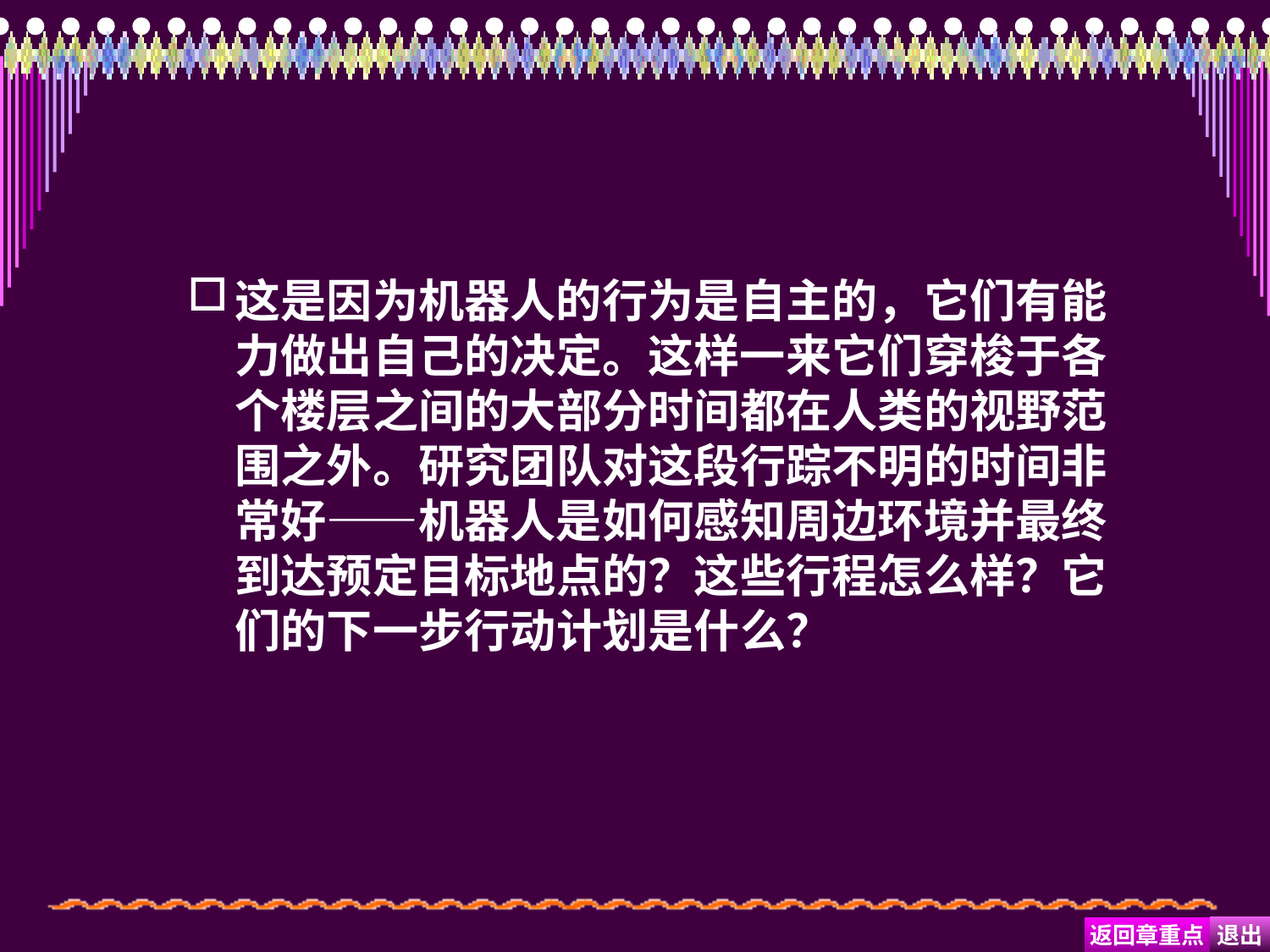

#
这是因为机器人的行为是自主的，它们有能力做出自己的决定。这样一来它们穿梭于各个楼层之间的大部分时间都在人类的视野范围之外。研究团队对这段行踪不明的时间非常好——机器人是如何感知周边环境并最终到达预定目标地点的？这些行程怎么样？它们的下一步行动计划是什么？